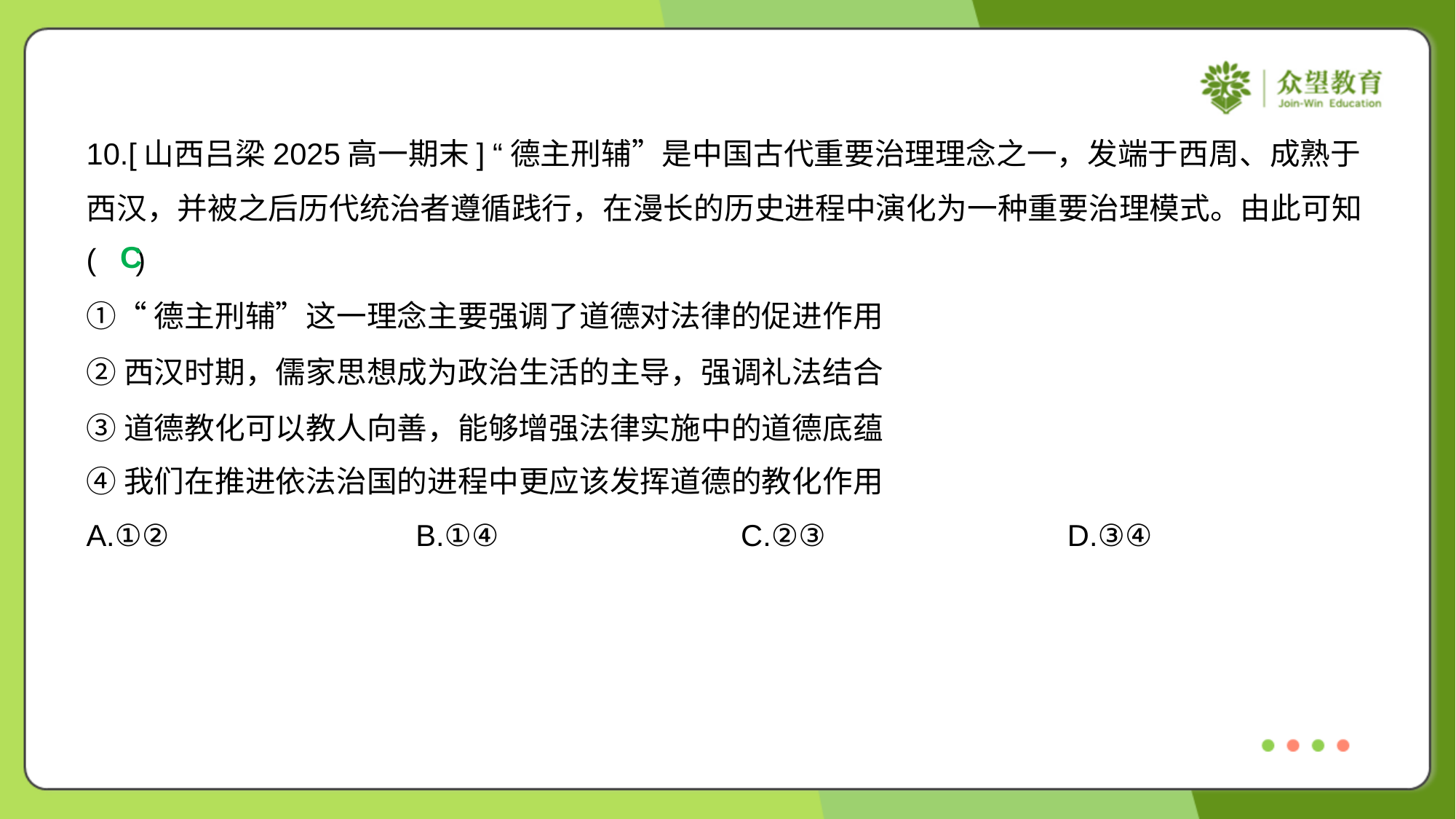

10.[山西吕梁2025高一期末] “德主刑辅”是中国古代重要治理理念之一，发端于西周、成熟于
西汉，并被之后历代统治者遵循践行，在漫长的历史进程中演化为一种重要治理模式。由此可知
(     )
C
①“德主刑辅”这一理念主要强调了道德对法律的促进作用
②西汉时期，儒家思想成为政治生活的主导，强调礼法结合
③道德教化可以教人向善，能够增强法律实施中的道德底蕴
④我们在推进依法治国的进程中更应该发挥道德的教化作用
A.①②	B.①④	C.②③	D.③④